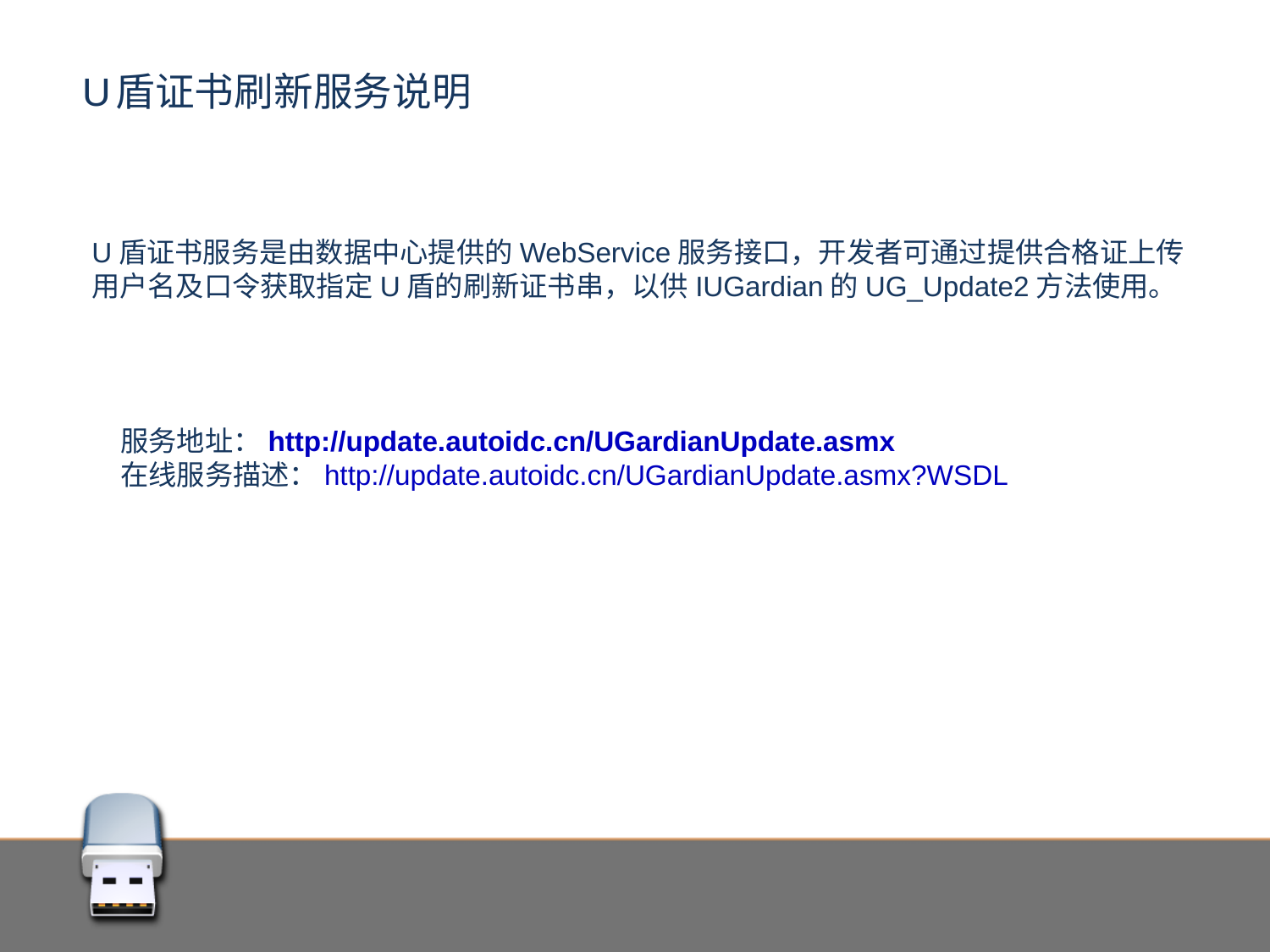

# U盾证书刷新服务说明
U盾证书服务是由数据中心提供的WebService服务接口，开发者可通过提供合格证上传用户名及口令获取指定U盾的刷新证书串，以供IUGardian的UG_Update2方法使用。

服务地址：http://update.autoidc.cn/UGardianUpdate.asmx
在线服务描述：http://update.autoidc.cn/UGardianUpdate.asmx?WSDL